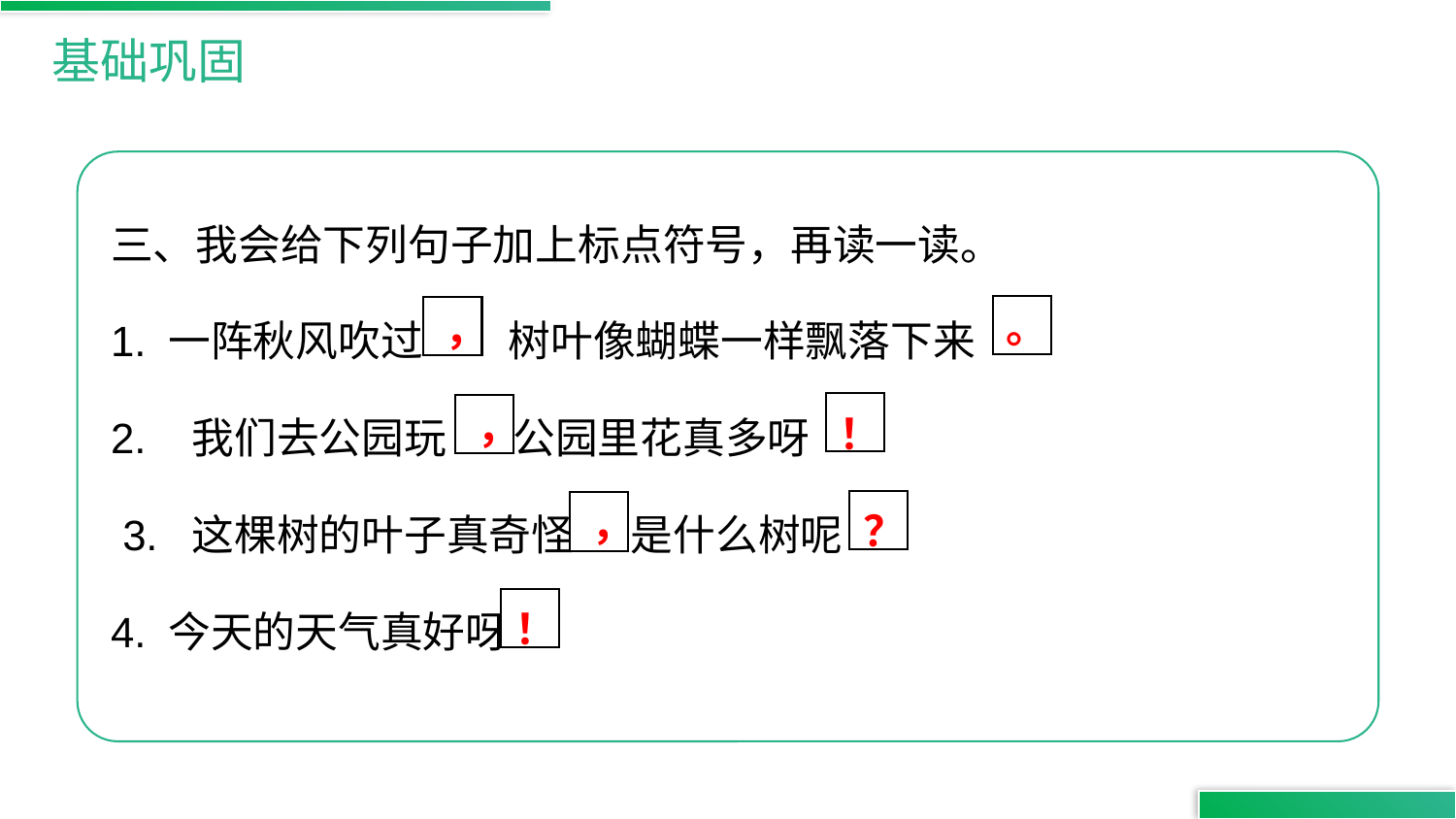

基础巩固

三、我会给下列句子加上标点符号，再读一读。
1. 一阵秋风吹过         树叶像蝴蝶一样飘落下来
2.   我们去公园玩       公园里花真多呀
 3.  这棵树的叶子真奇怪      是什么树呢
4. 今天的天气真好呀
。

，

，
！

，
？

！